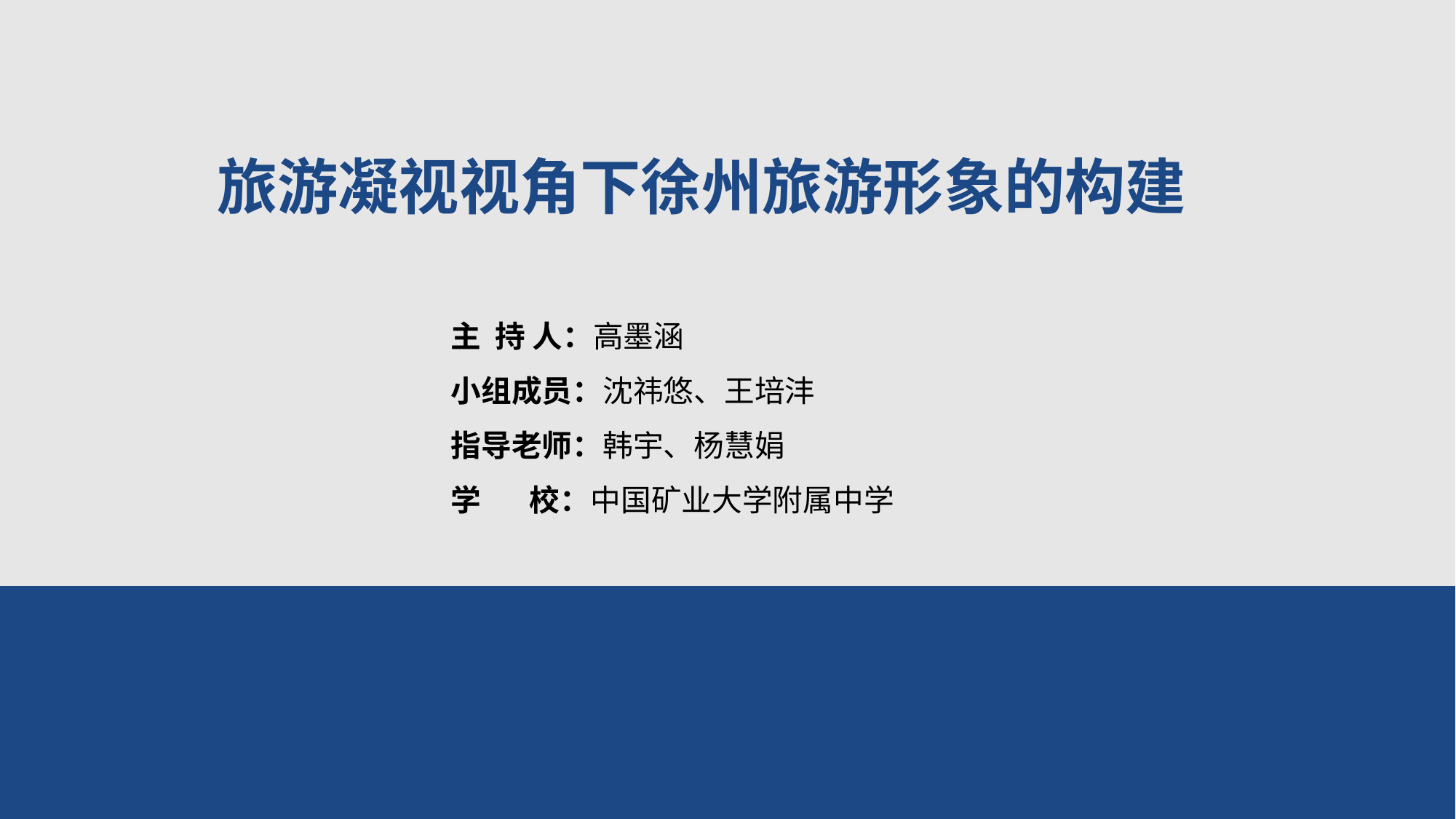

旅游凝视视角下徐州旅游形象的构建
主  持 人：高墨涵
小组成员：沈祎悠、王培沣
指导老师：韩宇、杨慧娟
学       校：中国矿业大学附属中学